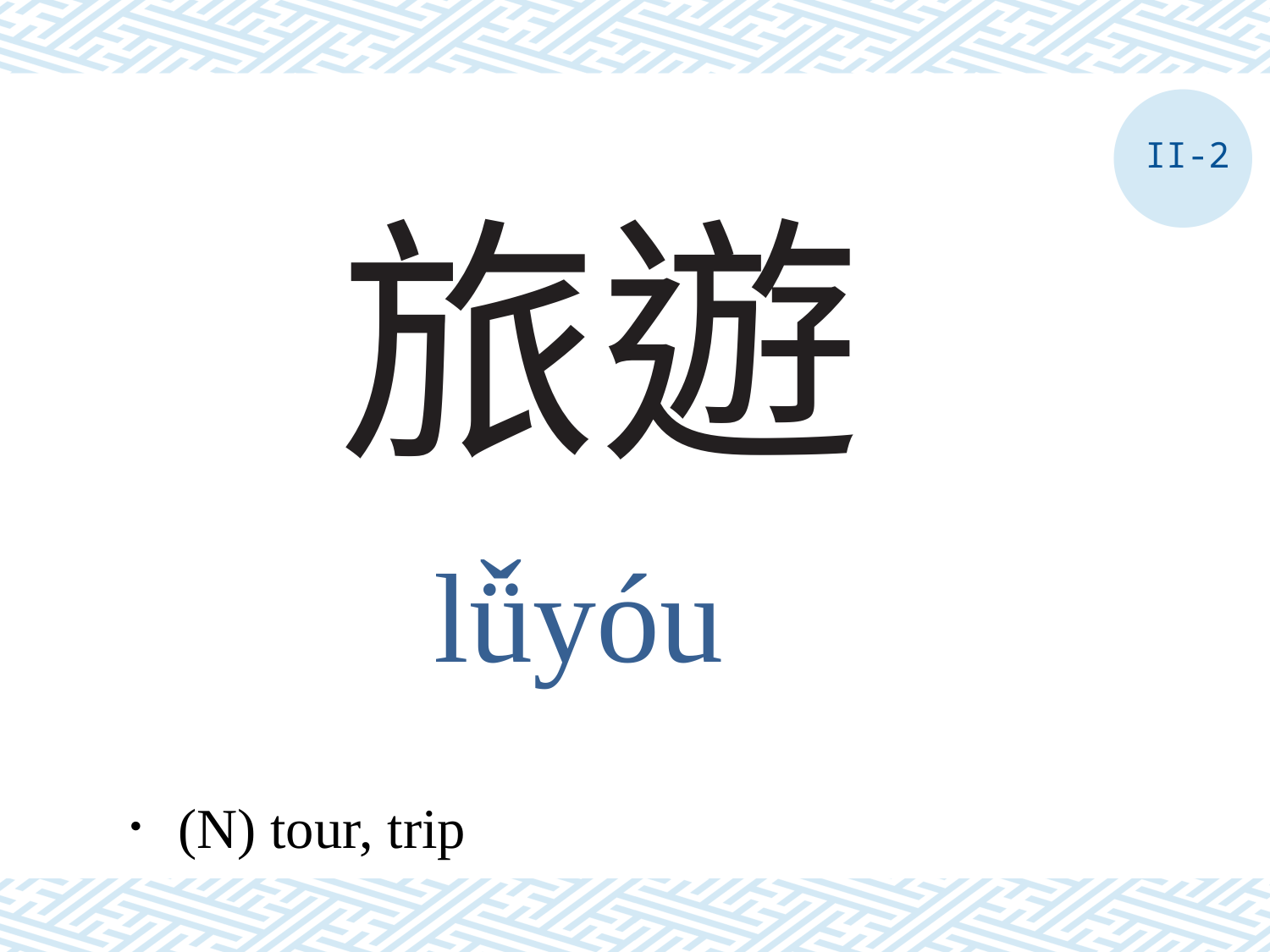

II-2

# 旅遊
lǚyóu
．(N) tour, trip